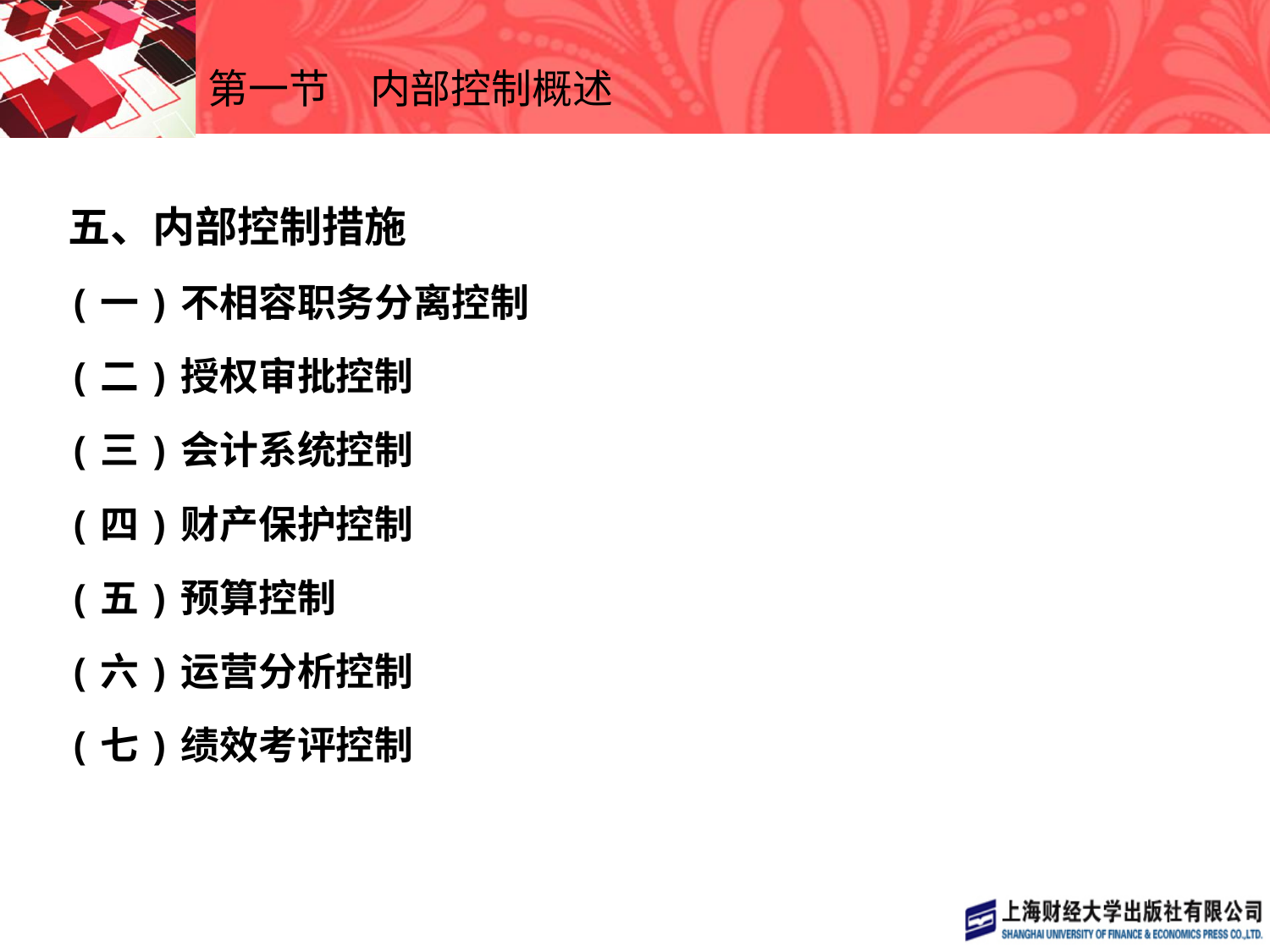

# 第一节　内部控制概述
五、内部控制措施
(一)不相容职务分离控制
(二)授权审批控制
(三)会计系统控制
(四)财产保护控制
(五)预算控制
(六)运营分析控制
(七)绩效考评控制